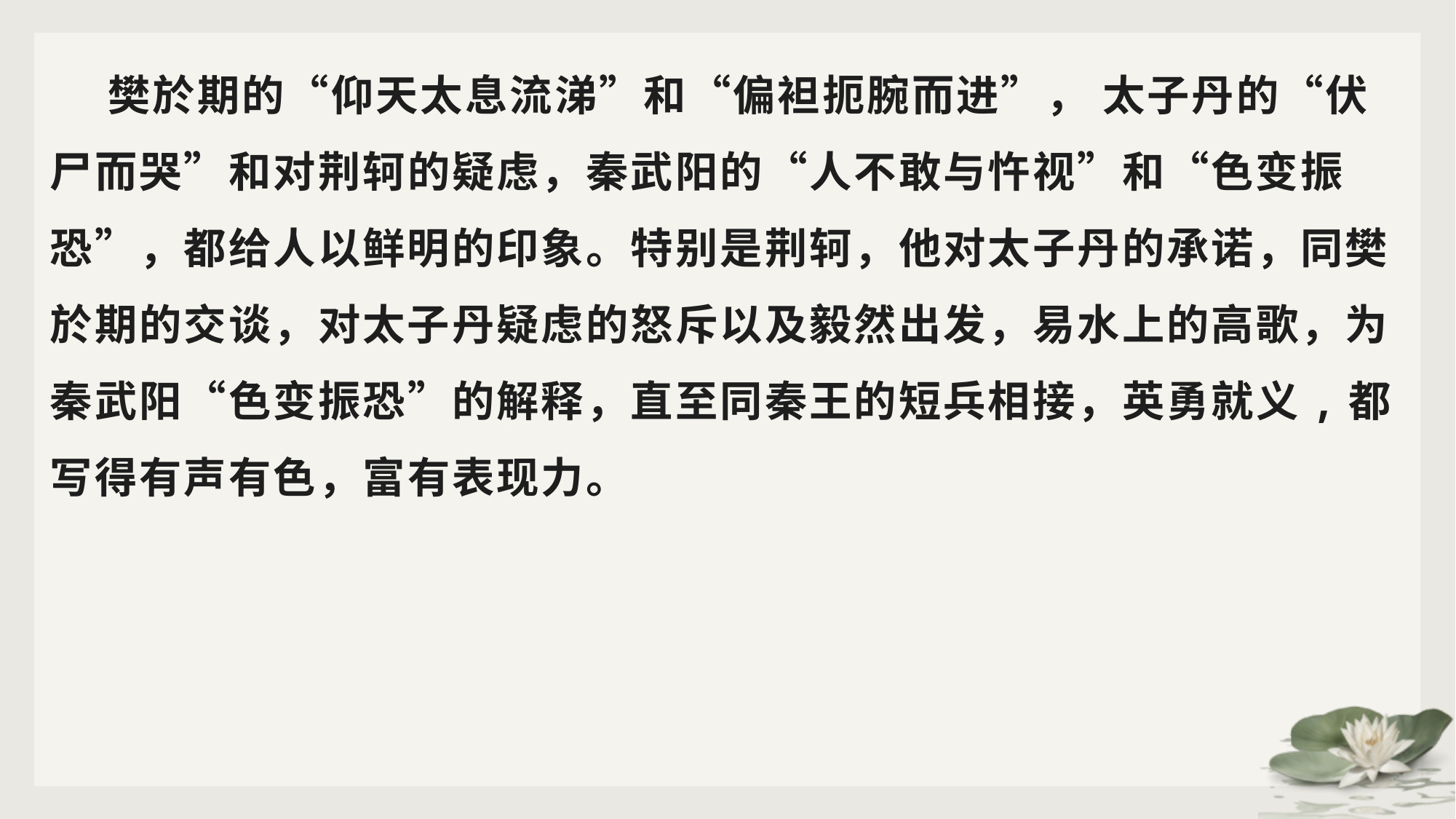

樊於期的“仰天太息流涕”和“偏袒扼腕而进”， 太子丹的“伏尸而哭”和对荆轲的疑虑，秦武阳的“人不敢与忤视”和“色变振恐”，都给人以鲜明的印象。特别是荆轲，他对太子丹的承诺，同樊於期的交谈，对太子丹疑虑的怒斥以及毅然出发，易水上的高歌，为秦武阳“色变振恐”的解释，直至同秦王的短兵相接，英勇就义,都写得有声有色，富有表现力。